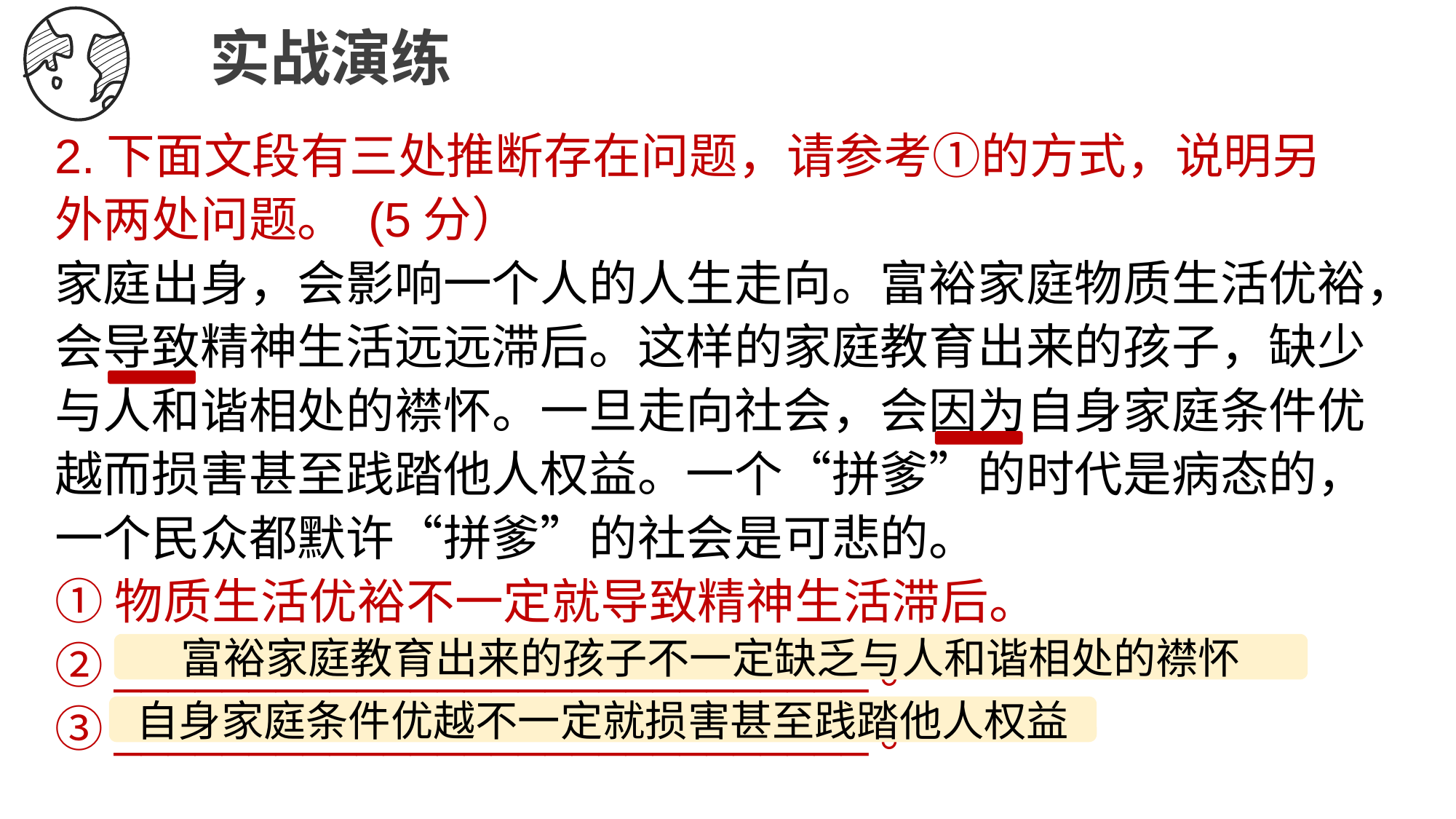

实战演练
2.下面文段有三处推断存在问题，请参考①的方式，说明另外两处问题。 (5分）
家庭出身，会影响一个人的人生走向。富裕家庭物质生活优裕，会导致精神生活远远滞后。这样的家庭教育出来的孩子，缺少与人和谐相处的襟怀。一旦走向社会，会因为自身家庭条件优越而损害甚至践踏他人权益。一个“拼爹”的时代是病态的，一个民众都默许“拼爹”的社会是可悲的。
①物质生活优裕不一定就导致精神生活滞后。   ②____________________________。  ③____________________________。

富裕家庭教育出来的孩子不一定缺乏与人和谐相处的襟怀
自身家庭条件优越不一定就损害甚至践踏他人权益